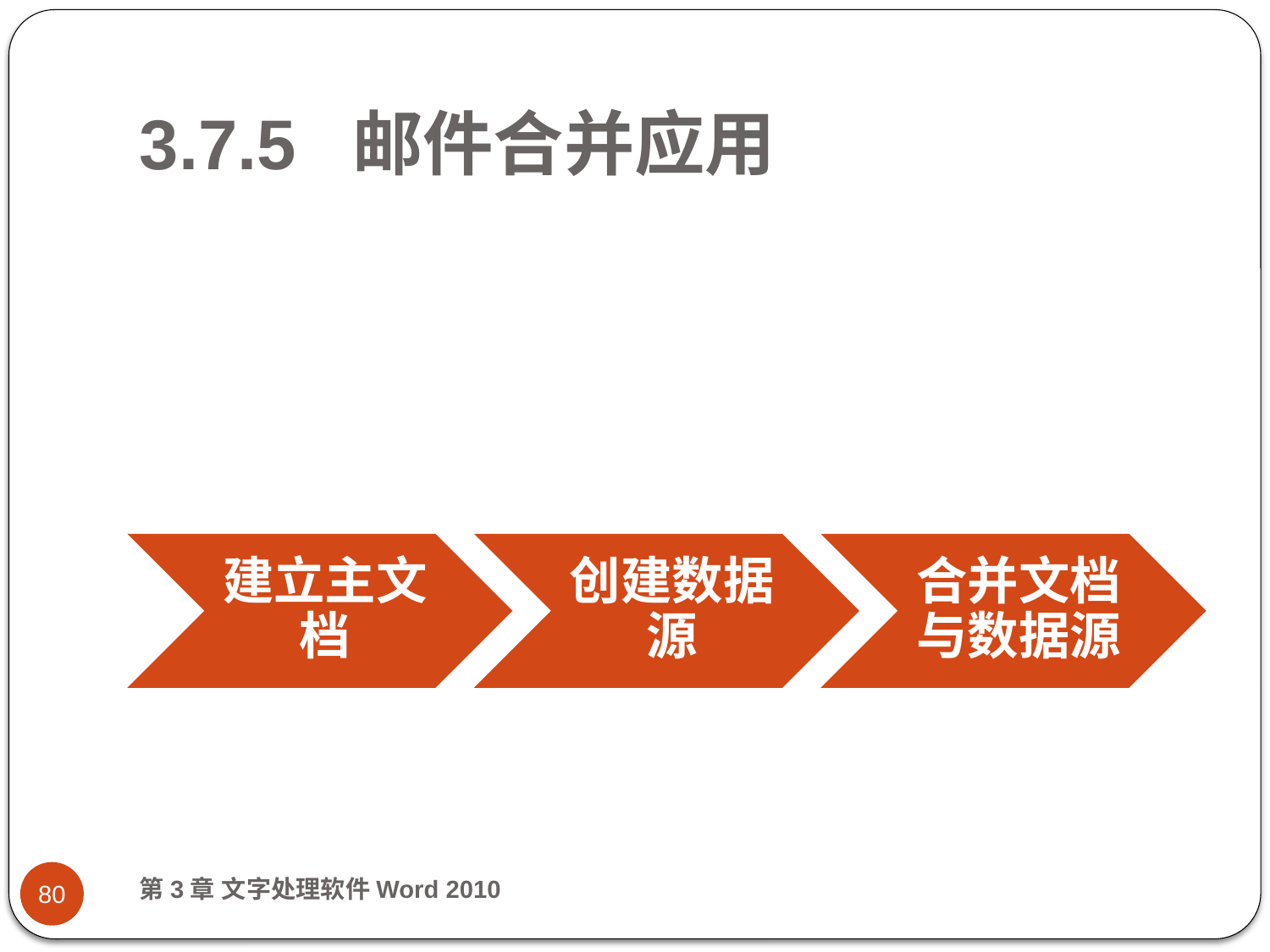

# 3.7.5  邮件合并应用
建立主文档
创建数据源
合并文档与数据源
第3章 文字处理软件Word 2010
80